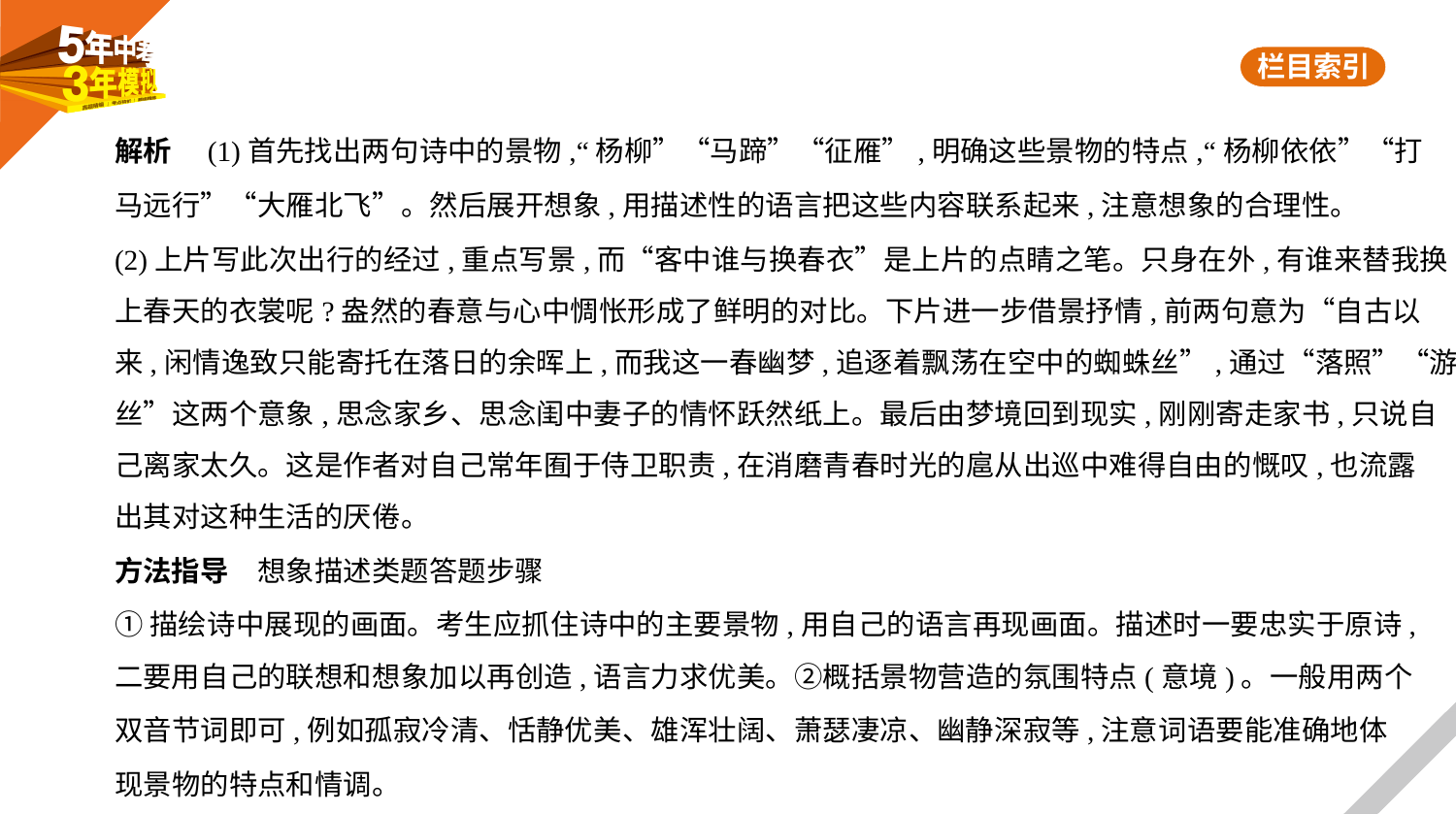

解析　(1)首先找出两句诗中的景物,“杨柳”“马蹄”“征雁”,明确这些景物的特点,“杨柳依依”“打
马远行”“大雁北飞”。然后展开想象,用描述性的语言把这些内容联系起来,注意想象的合理性。
(2)上片写此次出行的经过,重点写景,而“客中谁与换春衣”是上片的点睛之笔。只身在外,有谁来替我换
上春天的衣裳呢?盎然的春意与心中惆怅形成了鲜明的对比。下片进一步借景抒情,前两句意为“自古以
来,闲情逸致只能寄托在落日的余晖上,而我这一春幽梦,追逐着飘荡在空中的蜘蛛丝”,通过“落照”“游
丝”这两个意象,思念家乡、思念闺中妻子的情怀跃然纸上。最后由梦境回到现实,刚刚寄走家书,只说自
己离家太久。这是作者对自己常年囿于侍卫职责,在消磨青春时光的扈从出巡中难得自由的慨叹,也流露
出其对这种生活的厌倦。
方法指导　想象描述类题答题步骤
①描绘诗中展现的画面。考生应抓住诗中的主要景物,用自己的语言再现画面。描述时一要忠实于原诗,
二要用自己的联想和想象加以再创造,语言力求优美。②概括景物营造的氛围特点(意境)。一般用两个
双音节词即可,例如孤寂冷清、恬静优美、雄浑壮阔、萧瑟凄凉、幽静深寂等,注意词语要能准确地体
现景物的特点和情调。